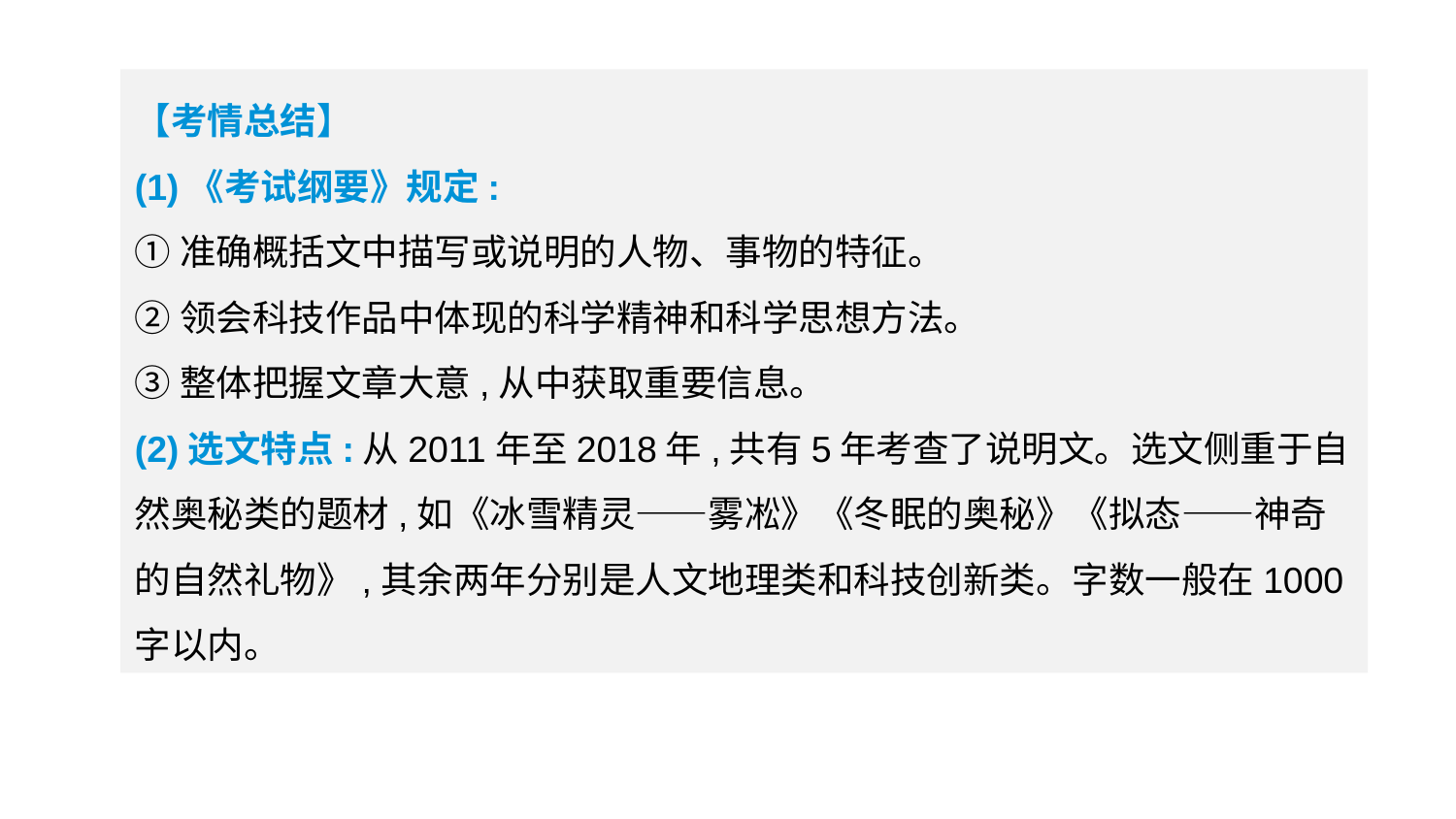

【考情总结】
(1)《考试纲要》规定:
①准确概括文中描写或说明的人物、事物的特征。
②领会科技作品中体现的科学精神和科学思想方法。
③整体把握文章大意,从中获取重要信息。
(2)选文特点:从2011年至2018年,共有5年考查了说明文。选文侧重于自然奥秘类的题材,如《冰雪精灵——雾凇》《冬眠的奥秘》《拟态——神奇的自然礼物》,其余两年分别是人文地理类和科技创新类。字数一般在1000字以内。